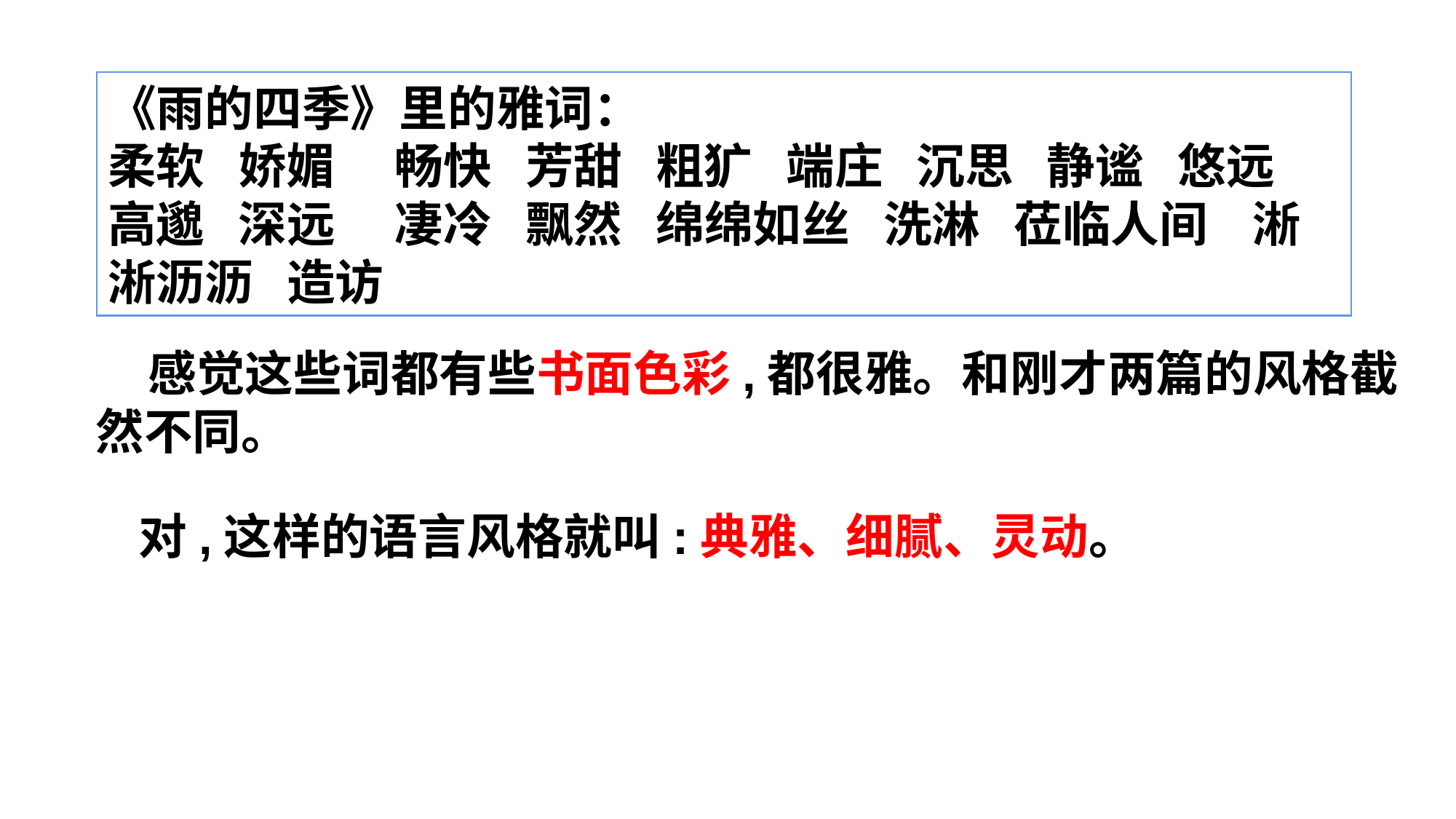

《雨的四季》里的雅词：
柔软   娇媚 　畅快   芳甜   粗犷   端庄   沉思   静谧   悠远   高邈   深远 　凄冷   飘然   绵绵如丝   洗淋   莅临人间    淅淅沥沥   造访
    感觉这些词都有些书面色彩,都很雅。和刚才两篇的风格截然不同。
     对,这样的语言风格就叫:典雅、细腻、灵动。